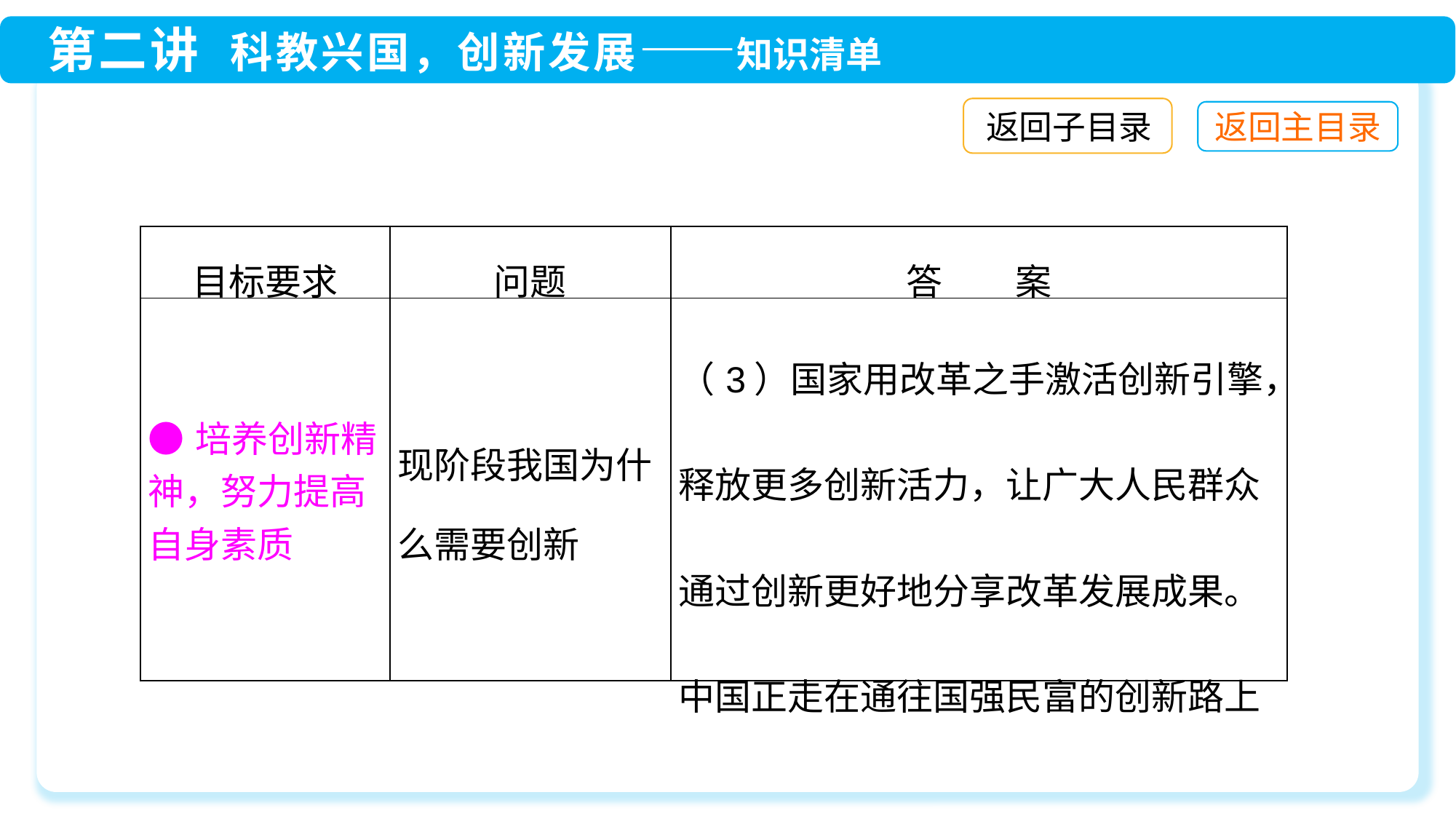

返回子目录
| 目标要求 | 问题 | 答　　案 |
| --- | --- | --- |
| ●培养创新精神，努力提高自身素质 | 现阶段我国为什么需要创新 | （3）国家用改革之手激活创新引擎，释放更多创新活力，让广大人民群众通过创新更好地分享改革发展成果。中国正走在通往国强民富的创新路上 |